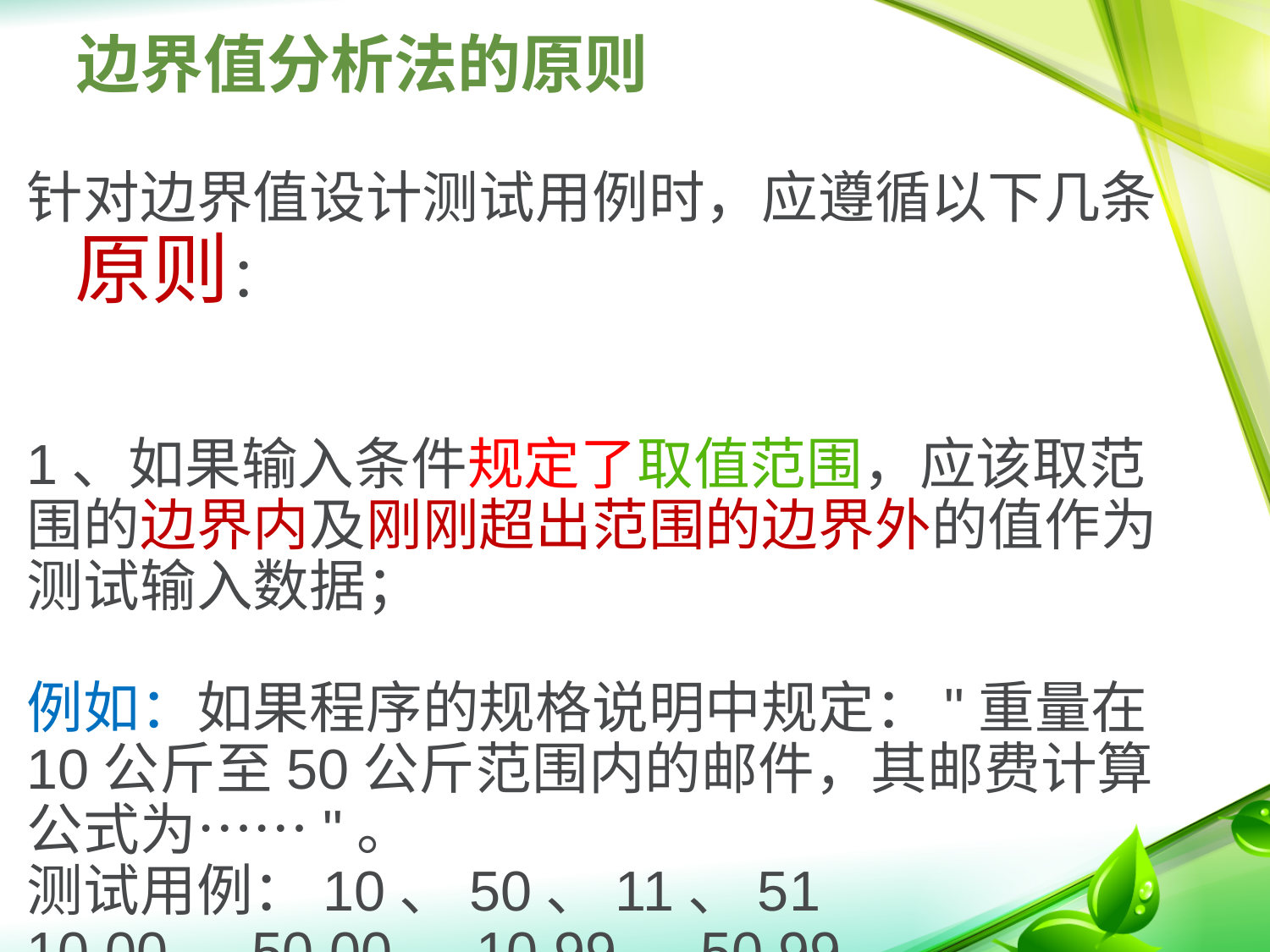

# 边界值分析法的原则
针对边界值设计测试用例时，应遵循以下几条原则：
                                                                                                                                                      1、如果输入条件规定了取值范围，应该取范围的边界内及刚刚超出范围的边界外的值作为测试输入数据；

例如：如果程序的规格说明中规定："重量在10公斤至50公斤范围内的邮件，其邮费计算公式为……"。
测试用例：10、50、11、51
10.00、50.00、10.99、50.99